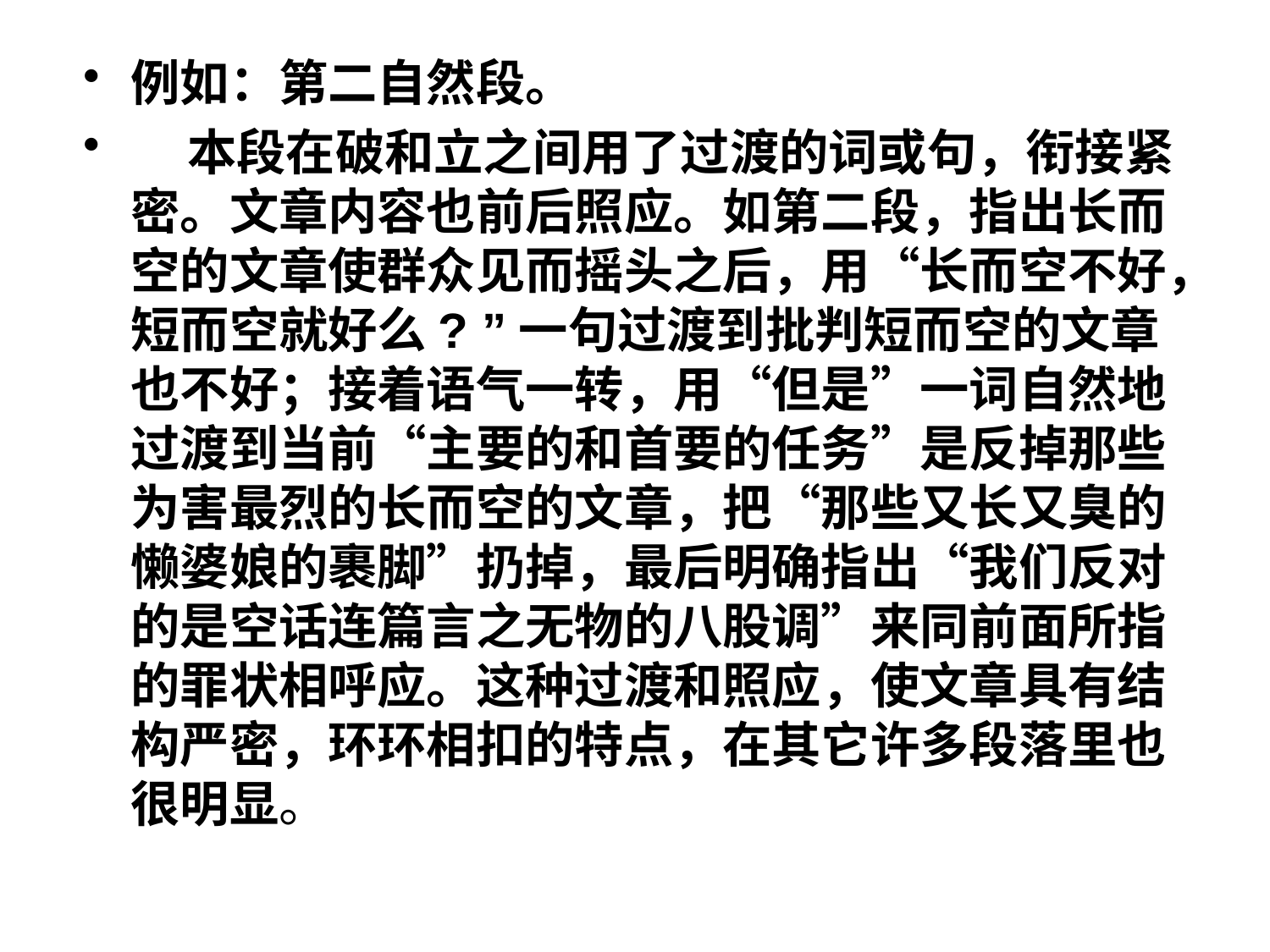

例如：第二自然段。
    本段在破和立之间用了过渡的词或句，衔接紧密。文章内容也前后照应。如第二段，指出长而空的文章使群众见而摇头之后，用“长而空不好，短而空就好么? ”一句过渡到批判短而空的文章也不好；接着语气一转，用“但是”一词自然地过渡到当前“主要的和首要的任务”是反掉那些为害最烈的长而空的文章，把“那些又长又臭的懒婆娘的裹脚”扔掉，最后明确指出“我们反对的是空话连篇言之无物的八股调”来同前面所指的罪状相呼应。这种过渡和照应，使文章具有结构严密，环环相扣的特点，在其它许多段落里也很明显。